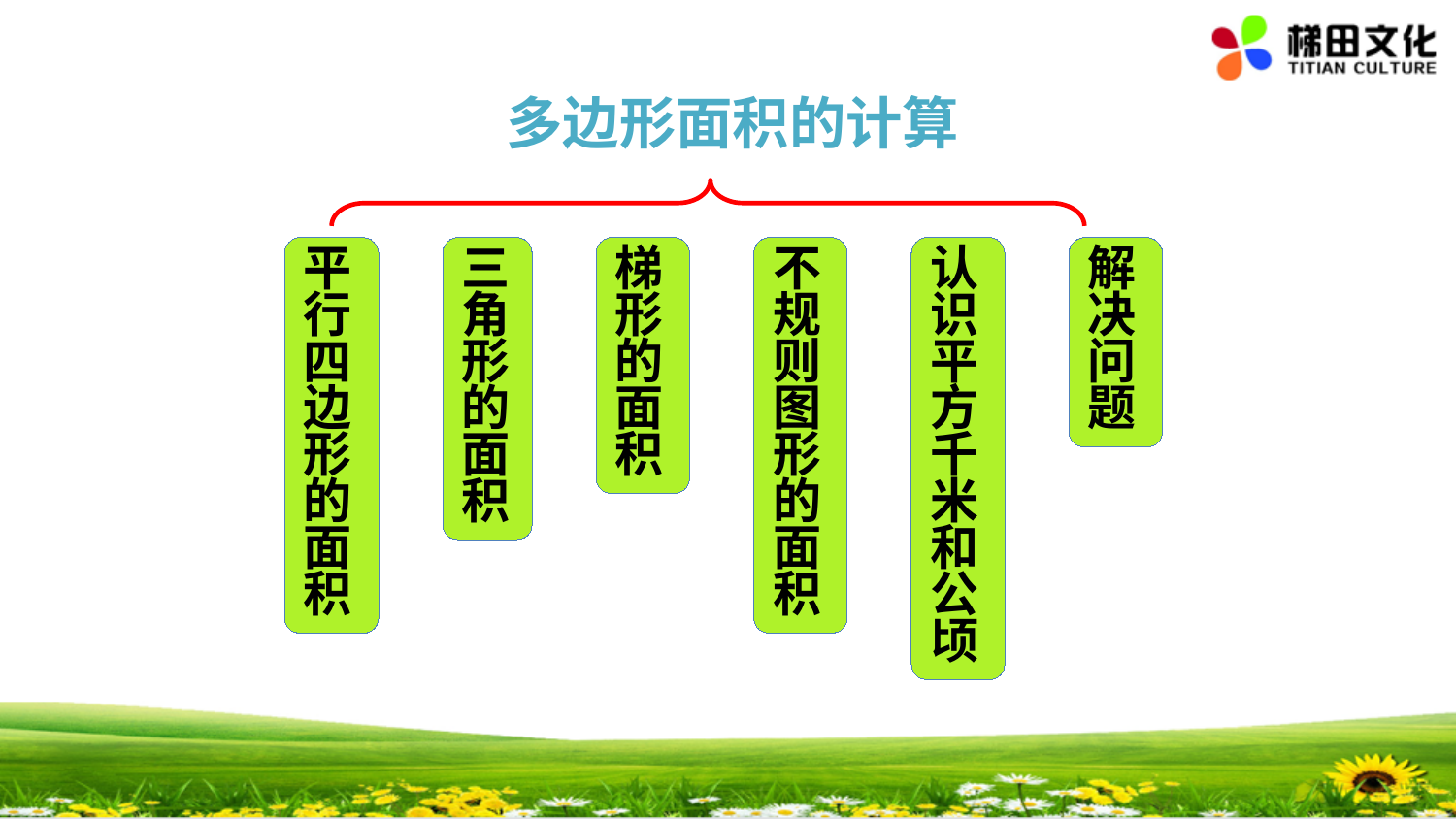

多边形面积的计算
平行四边形的面积
三角形的面积
梯形的面积
不规则图形的面积
认识平方千米和公顷
解决问题